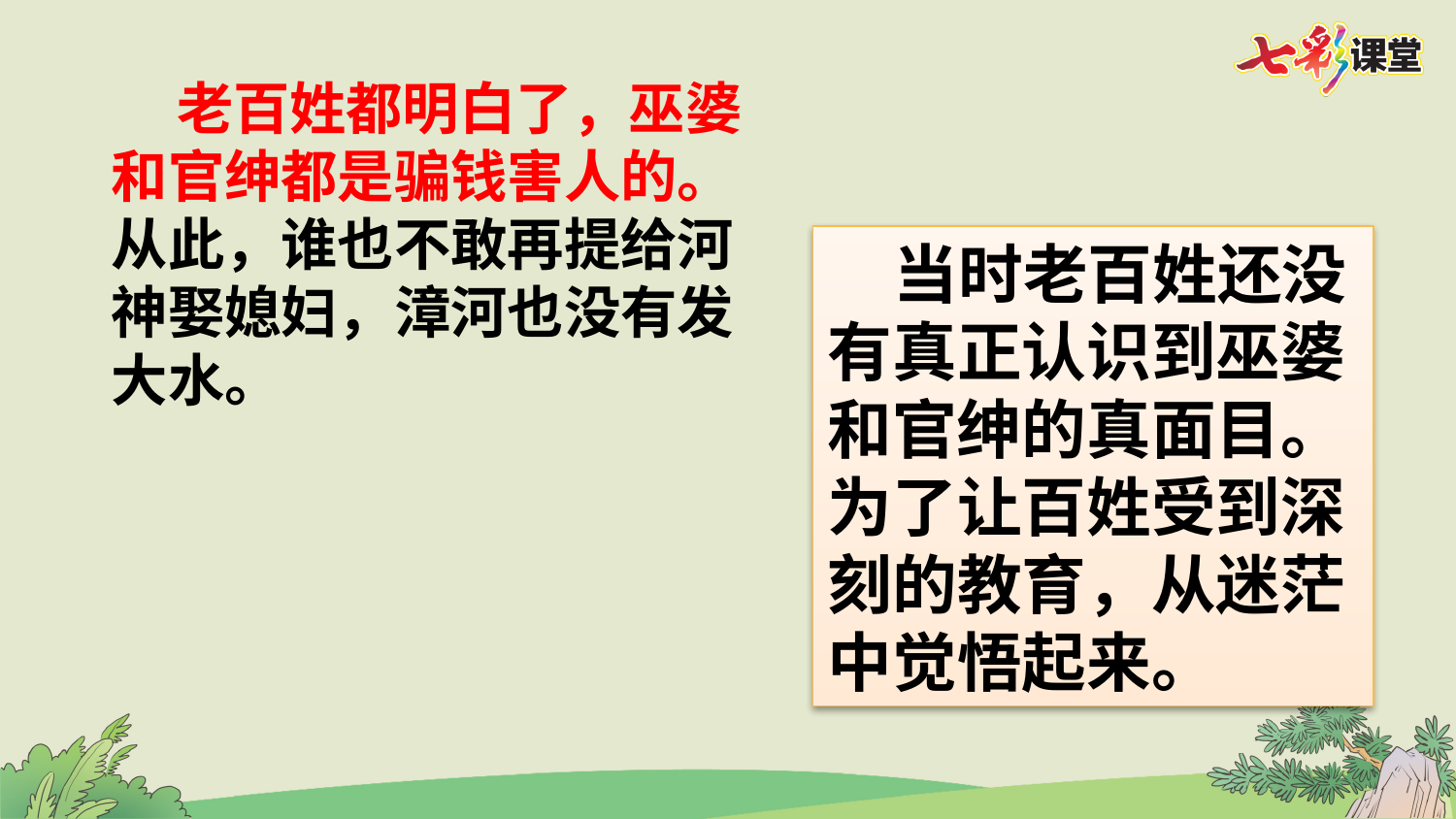

老百姓都明白了，巫婆和官绅都是骗钱害人的。从此，谁也不敢再提给河神娶媳妇，漳河也没有发大水。

     当时老百姓还没有真正认识到巫婆和官绅的真面目。为了让百姓受到深刻的教育，从迷茫中觉悟起来。